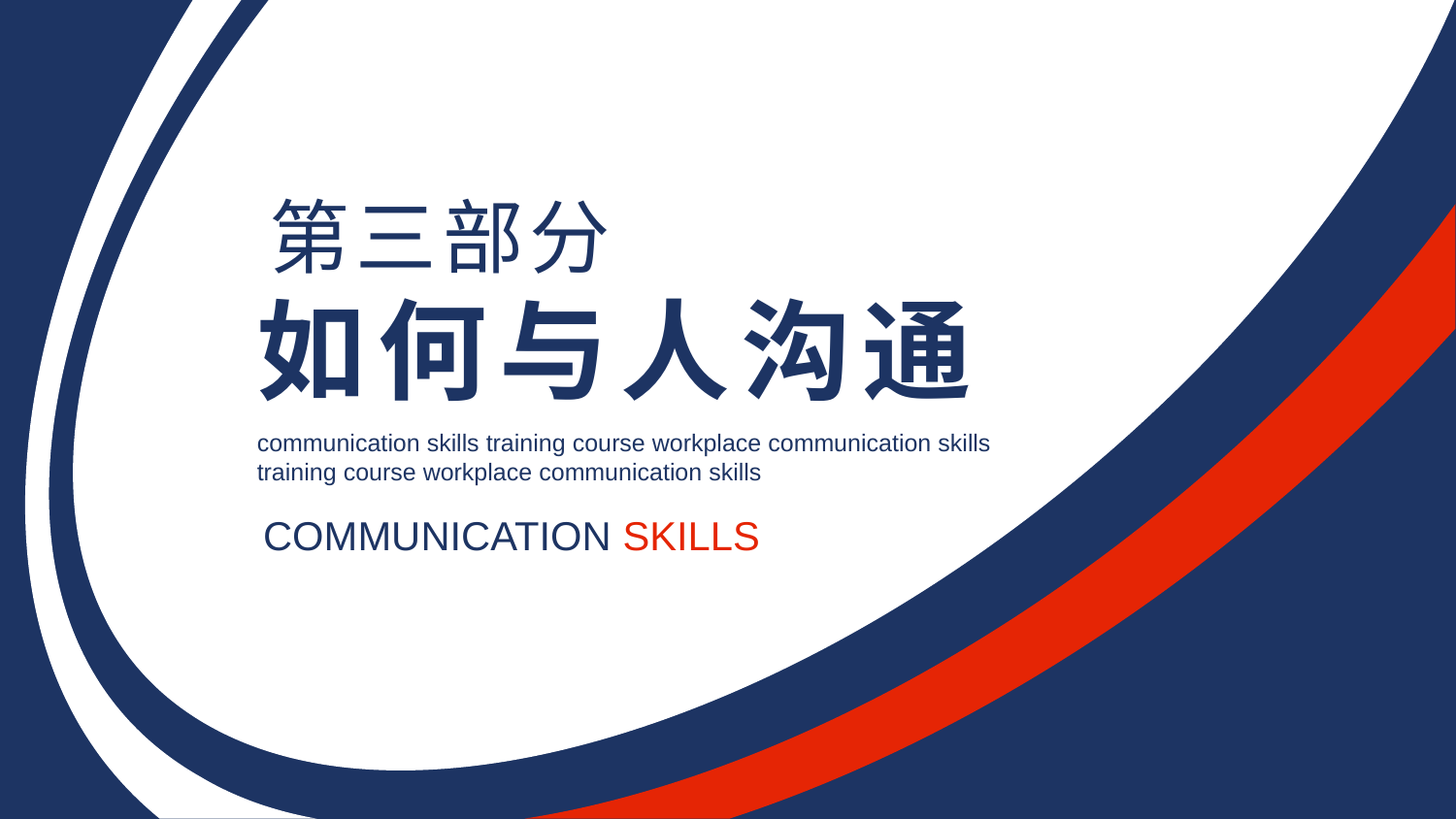

第三部分

如何与人沟通
communication skills training course workplace communication skills training course workplace communication skills
COMMUNICATION SKILLS